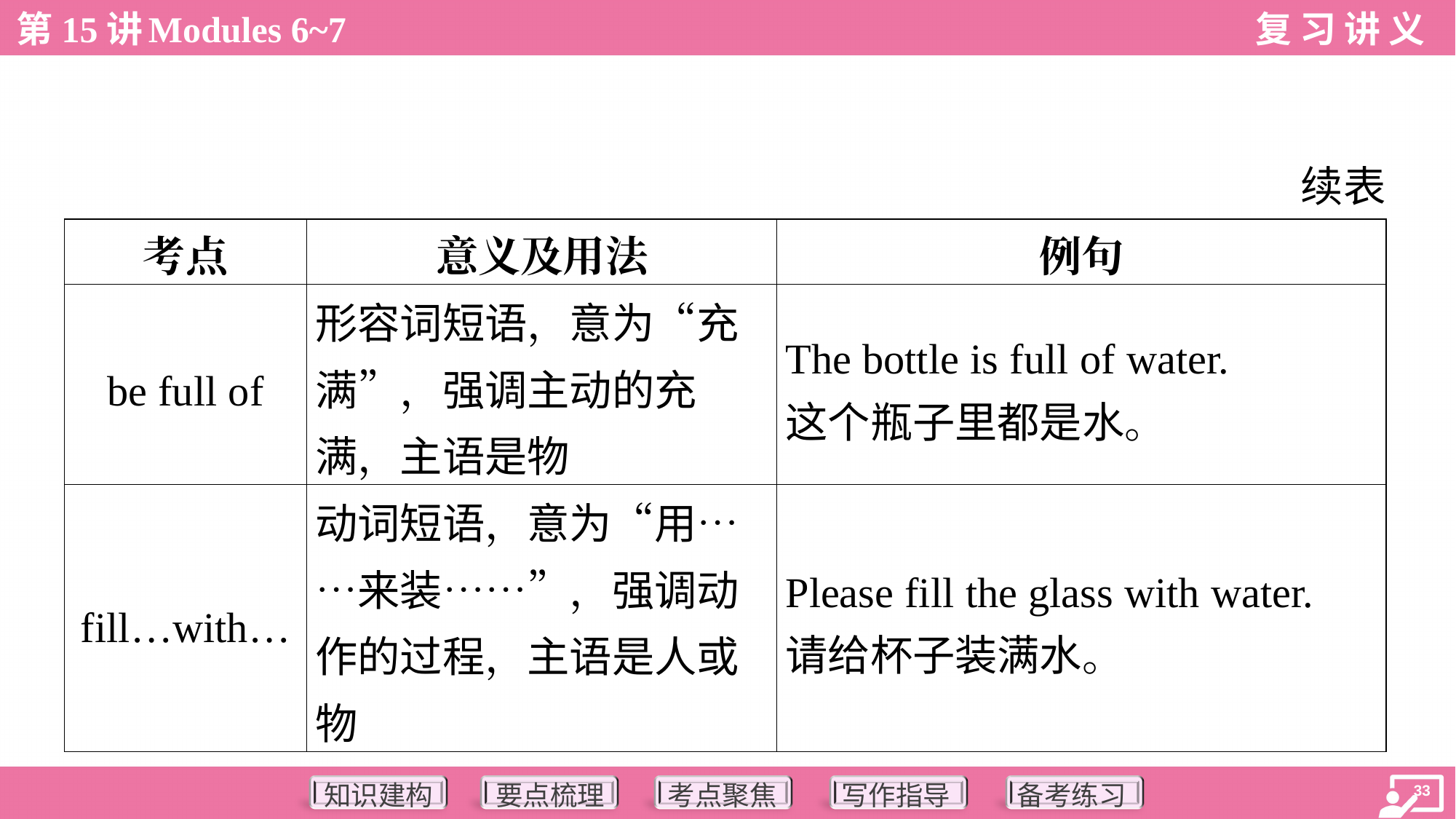

续表
| 考点 | 意义及用法 | 例句 |
| --- | --- | --- |
| be full of | 形容词短语，意为“充 满”，强调主动的充满，主语是物 | The bottle is full of water. 这个瓶子里都是水。 |
| fill…with… | 动词短语，意为“用……来装……”，强调动作的过程，主语是人或物 | Please fill the glass with water. 请给杯子装满水。 |